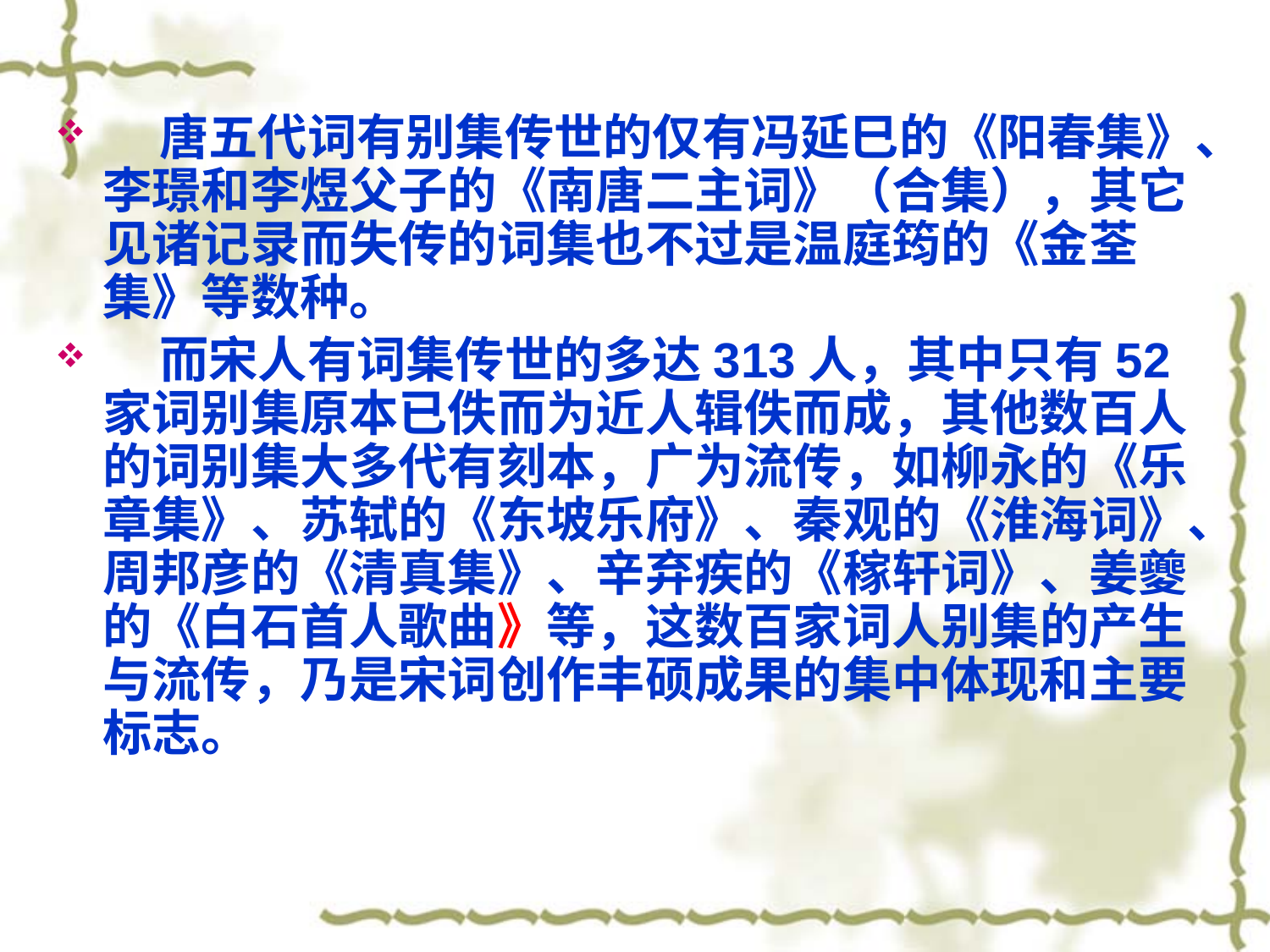

#
    唐五代词有别集传世的仅有冯延巳的《阳春集》、李璟和李煜父子的《南唐二主词》（合集），其它见诸记录而失传的词集也不过是温庭筠的《金荃集》等数种。
    而宋人有词集传世的多达313人，其中只有52家词别集原本已佚而为近人辑佚而成，其他数百人的词别集大多代有刻本，广为流传，如柳永的《乐章集》、苏轼的《东坡乐府》、秦观的《淮海词》、周邦彦的《清真集》、辛弃疾的《稼轩词》、姜夔的《白石首人歌曲》等，这数百家词人别集的产生与流传，乃是宋词创作丰硕成果的集中体现和主要标志。